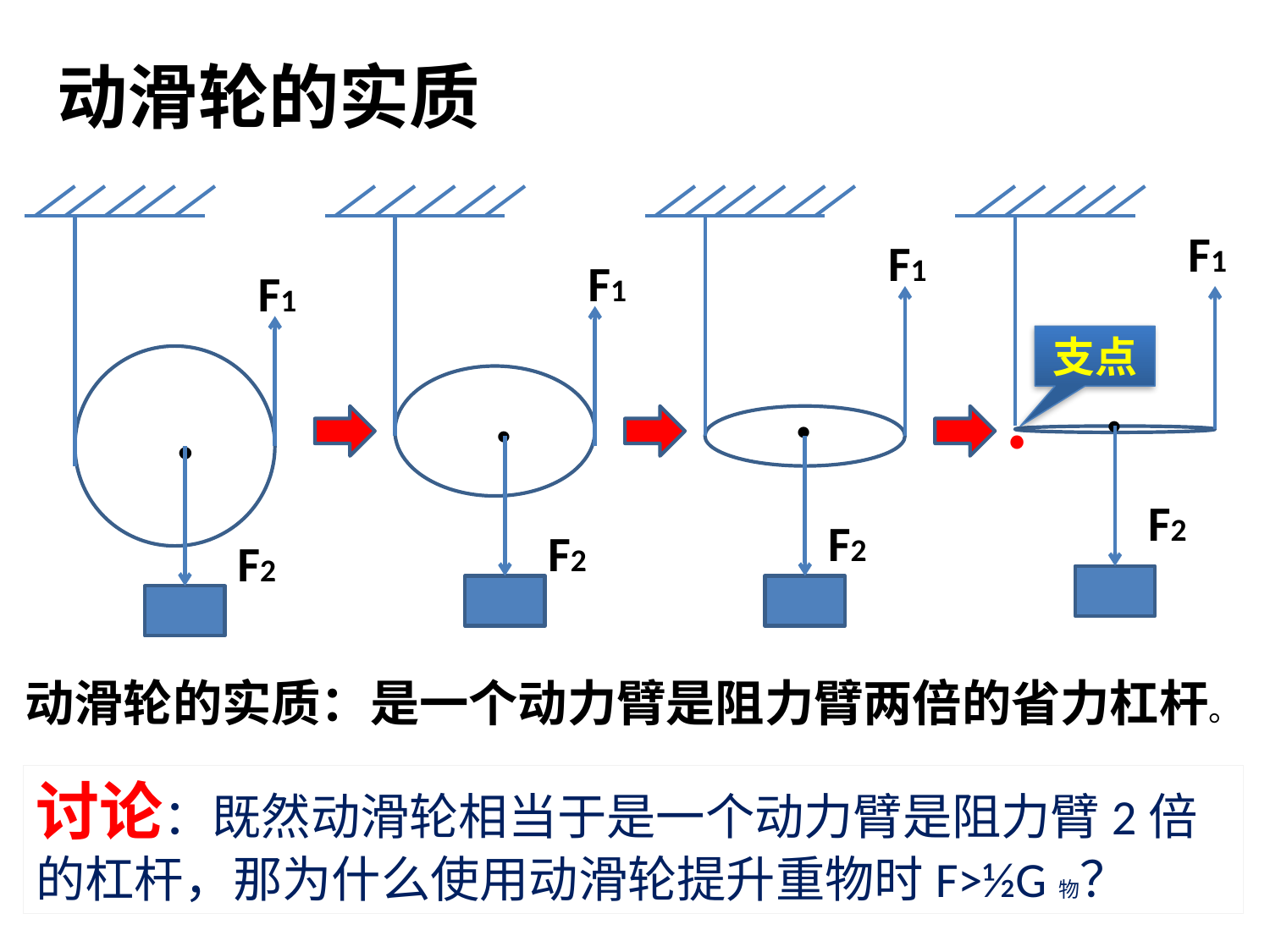

动滑轮的实质
F1
F1
F1
F1
支点

．
﹒

．
．

．

F2
F2
F2
F2

动滑轮的实质：是一个动力臂是阻力臂两倍的省力杠杆。
讨论：既然动滑轮相当于是一个动力臂是阻力臂2倍  的杠杆，那为什么使用动滑轮提升重物时F>½G物？